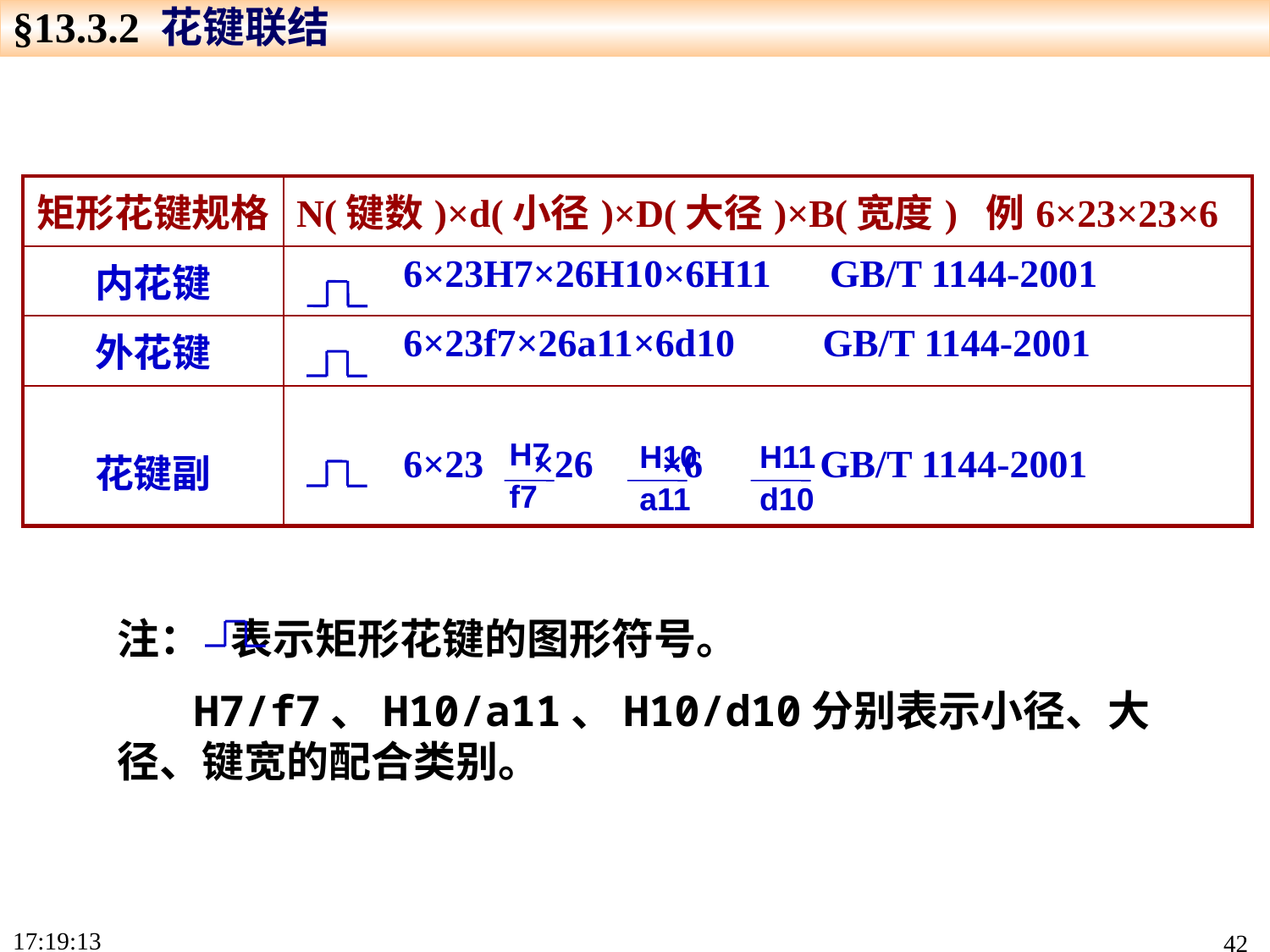

§13.3.2 花键联结
| 矩形花键规格 | N(键数)×d(小径)×D(大径)×B(宽度) 例6×23×23×6 |
| --- | --- |
| 内花键 | 6×23H7×26H10×6H11 GB/T 1144-2001 |
| 外花键 | 6×23f7×26a11×6d10 GB/T 1144-2001 |
| 花键副 | 6×23 ×26 ×6 GB/T 1144-2001 |

H7
f7
H10
a11
H11
d10

注：   表示矩形花键的图形符号。
   H7/f7、H10/a11、H10/d10分别表示小径、大径、键宽的配合类别。

17:19:13
42